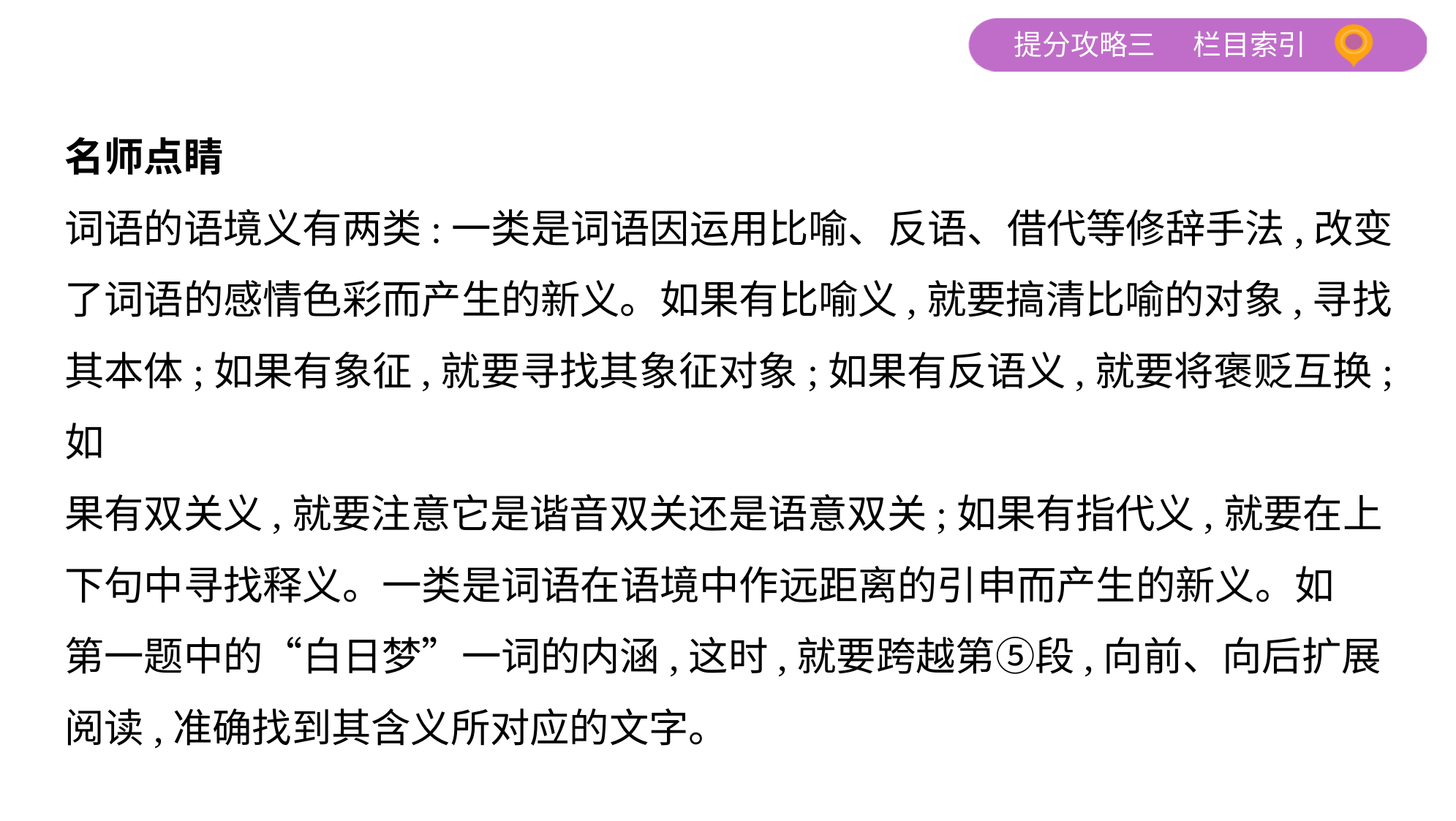

名师点睛
词语的语境义有两类:一类是词语因运用比喻、反语、借代等修辞手法,改变
了词语的感情色彩而产生的新义。如果有比喻义,就要搞清比喻的对象,寻找
其本体;如果有象征,就要寻找其象征对象;如果有反语义,就要将褒贬互换;如
果有双关义,就要注意它是谐音双关还是语意双关;如果有指代义,就要在上
下句中寻找释义。一类是词语在语境中作远距离的引申而产生的新义。如
第一题中的“白日梦”一词的内涵,这时,就要跨越第⑤段,向前、向后扩展
阅读,准确找到其含义所对应的文字。